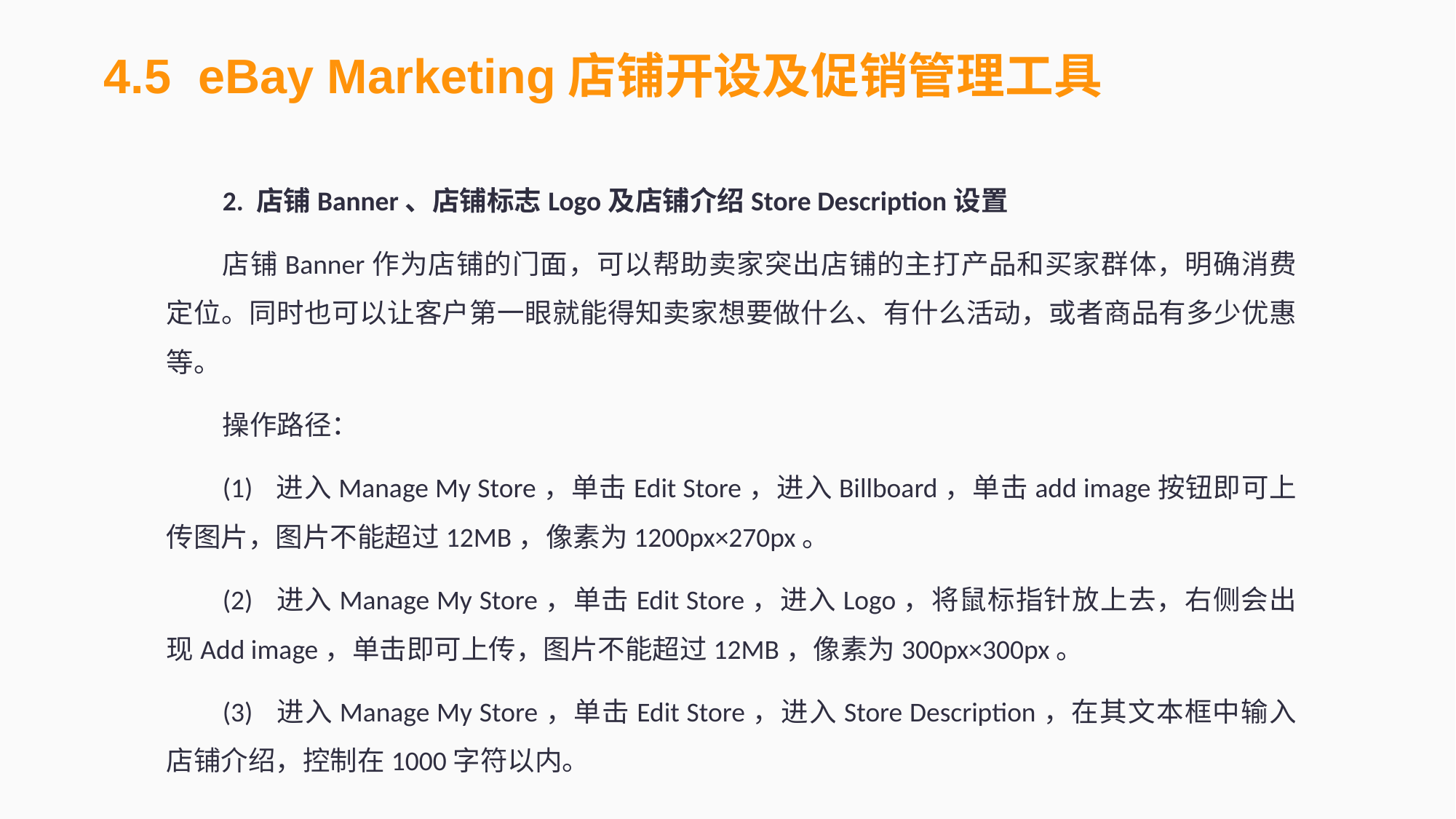

4.5  eBay Marketing店铺开设及促销管理工具
2. 店铺Banner、店铺标志Logo及店铺介绍Store Description设置
店铺Banner作为店铺的门面，可以帮助卖家突出店铺的主打产品和买家群体，明确消费定位。同时也可以让客户第一眼就能得知卖家想要做什么、有什么活动，或者商品有多少优惠等。
操作路径：
(1)	进入Manage My Store，单击Edit Store，进入Billboard，单击add image按钮即可上传图片，图片不能超过12MB，像素为1200px×270px。
(2)	进入Manage My Store，单击Edit Store，进入Logo，将鼠标指针放上去，右侧会出现Add image，单击即可上传，图片不能超过12MB，像素为300px×300px。
(3)	进入Manage My Store，单击Edit Store，进入Store Description，在其文本框中输入店铺介绍，控制在1000字符以内。